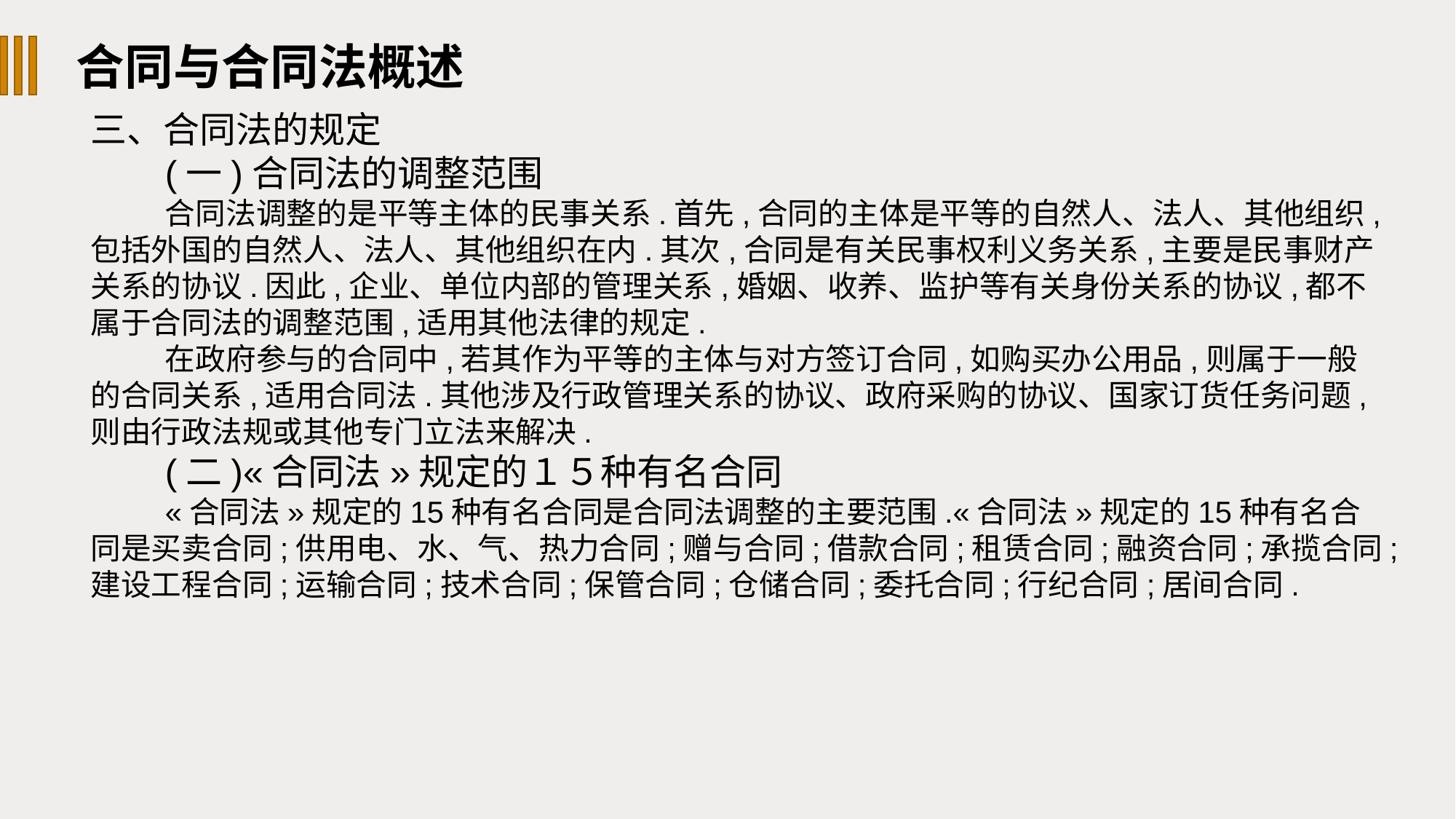

合同与合同法概述

三、合同法的规定
(一)合同法的调整范围
合同法调整的是平等主体的民事关系.首先,合同的主体是平等的自然人、法人、其他组织,包括外国的自然人、法人、其他组织在内.其次,合同是有关民事权利义务关系,主要是民事财产关系的协议.因此,企业、单位内部的管理关系,婚姻、收养、监护等有关身份关系的协议,都不属于合同法的调整范围,适用其他法律的规定.
在政府参与的合同中,若其作为平等的主体与对方签订合同,如购买办公用品,则属于一般的合同关系,适用合同法.其他涉及行政管理关系的协议、政府采购的协议、国家订货任务问题,则由行政法规或其他专门立法来解决.
(二)«合同法»规定的１５种有名合同
«合同法»规定的15种有名合同是合同法调整的主要范围.«合同法»规定的15种有名合同是买卖合同;供用电、水、气、热力合同;赠与合同;借款合同;租赁合同;融资合同;承揽合同;建设工程合同;运输合同;技术合同;保管合同;仓储合同;委托合同;行纪合同;居间合同.